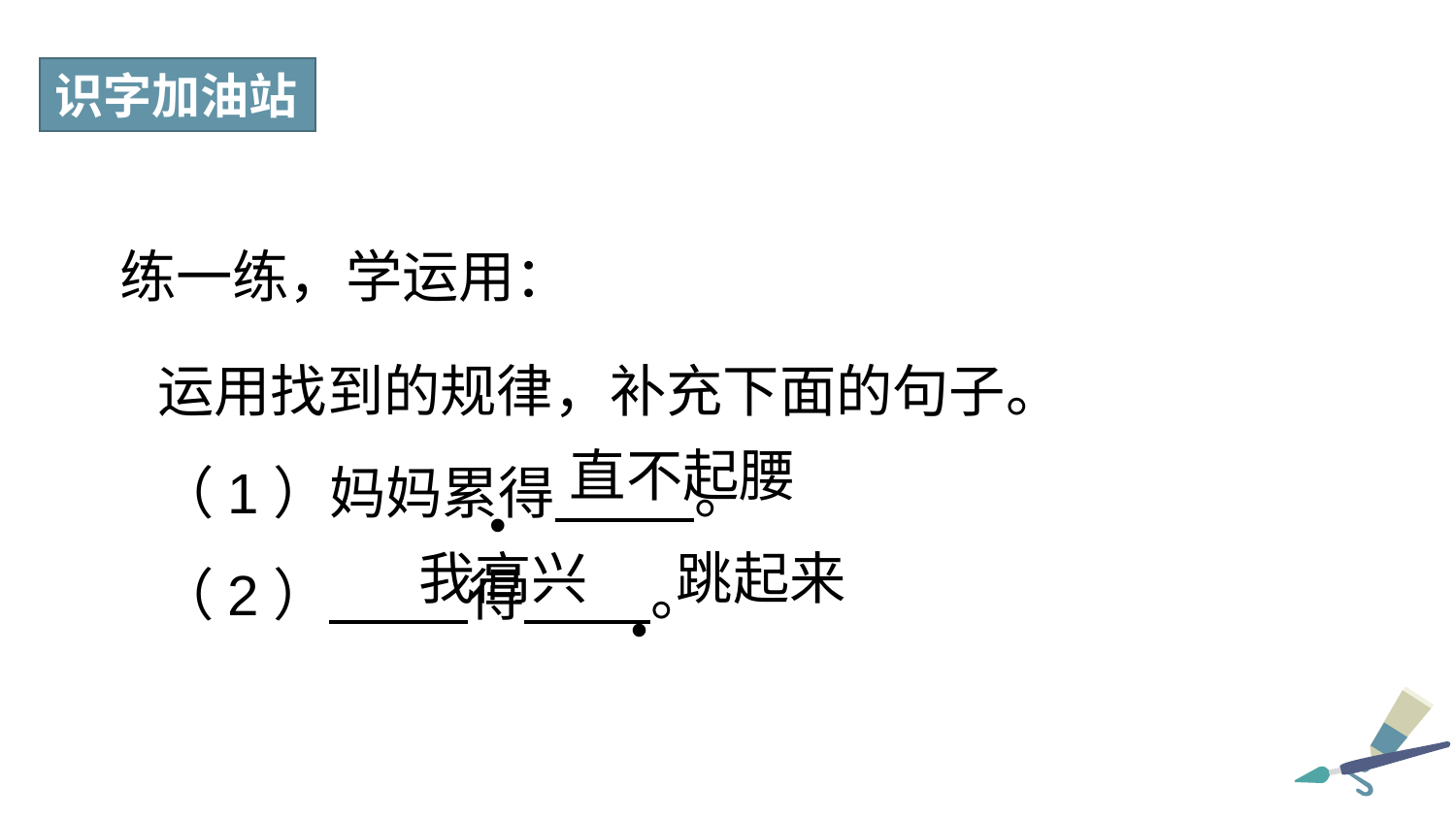

识字加油站
练一练，学运用：
运用找到的规律，补充下面的句子。
（1）妈妈累得           。
（2）           得          。
直不起腰
•
我高兴       跳起来
•